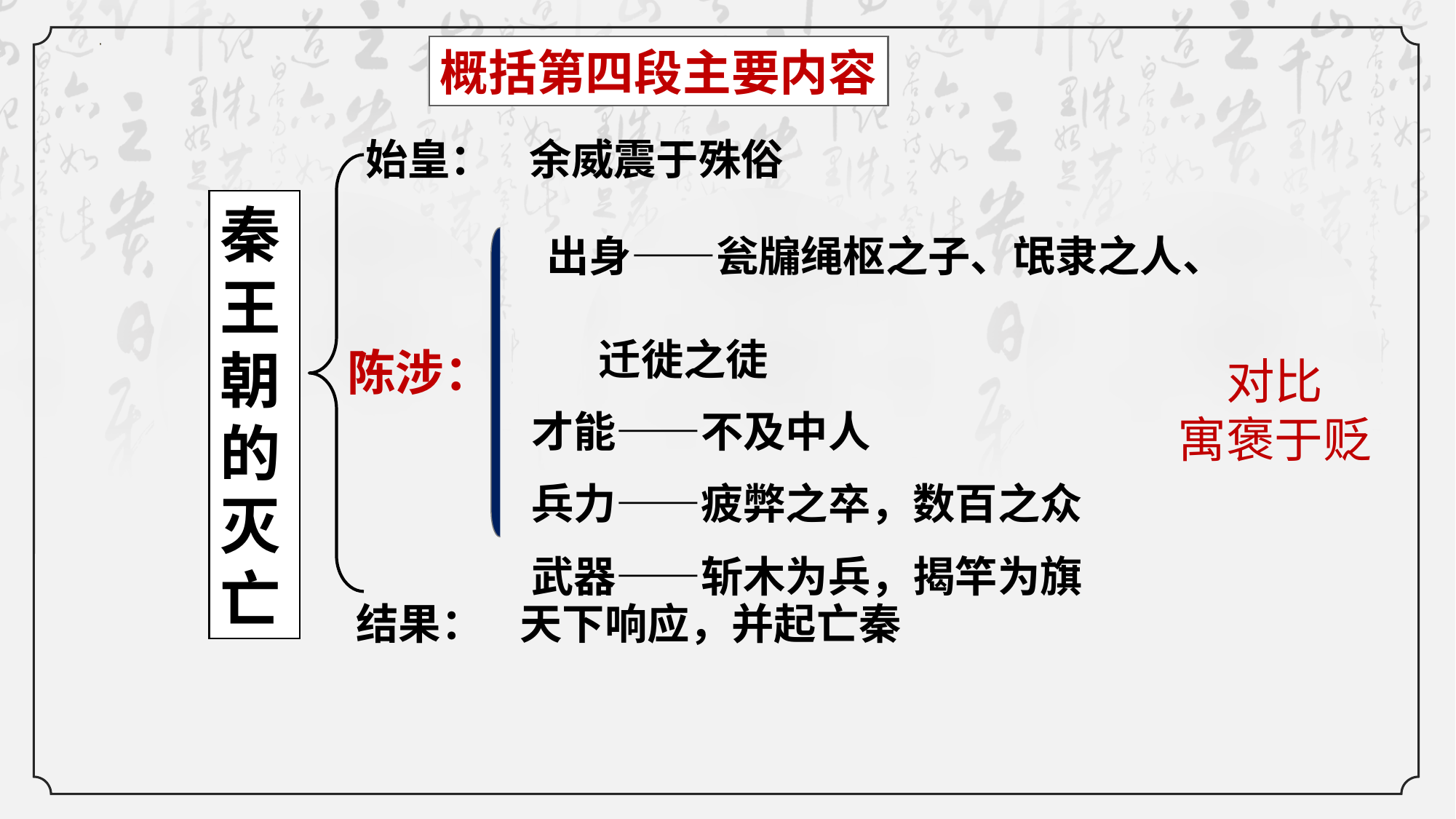

概括第四段主要内容
始皇：
余威震于殊俗

秦王朝的灭亡
   出身——瓮牖绳枢之子、氓隶之人、
         迁徙之徒
  才能——不及中人
  兵力——疲弊之卒，数百之众
  武器——斩木为兵，揭竿为旗

陈涉：
对比
寓褒于贬
结果：
天下响应，并起亡秦